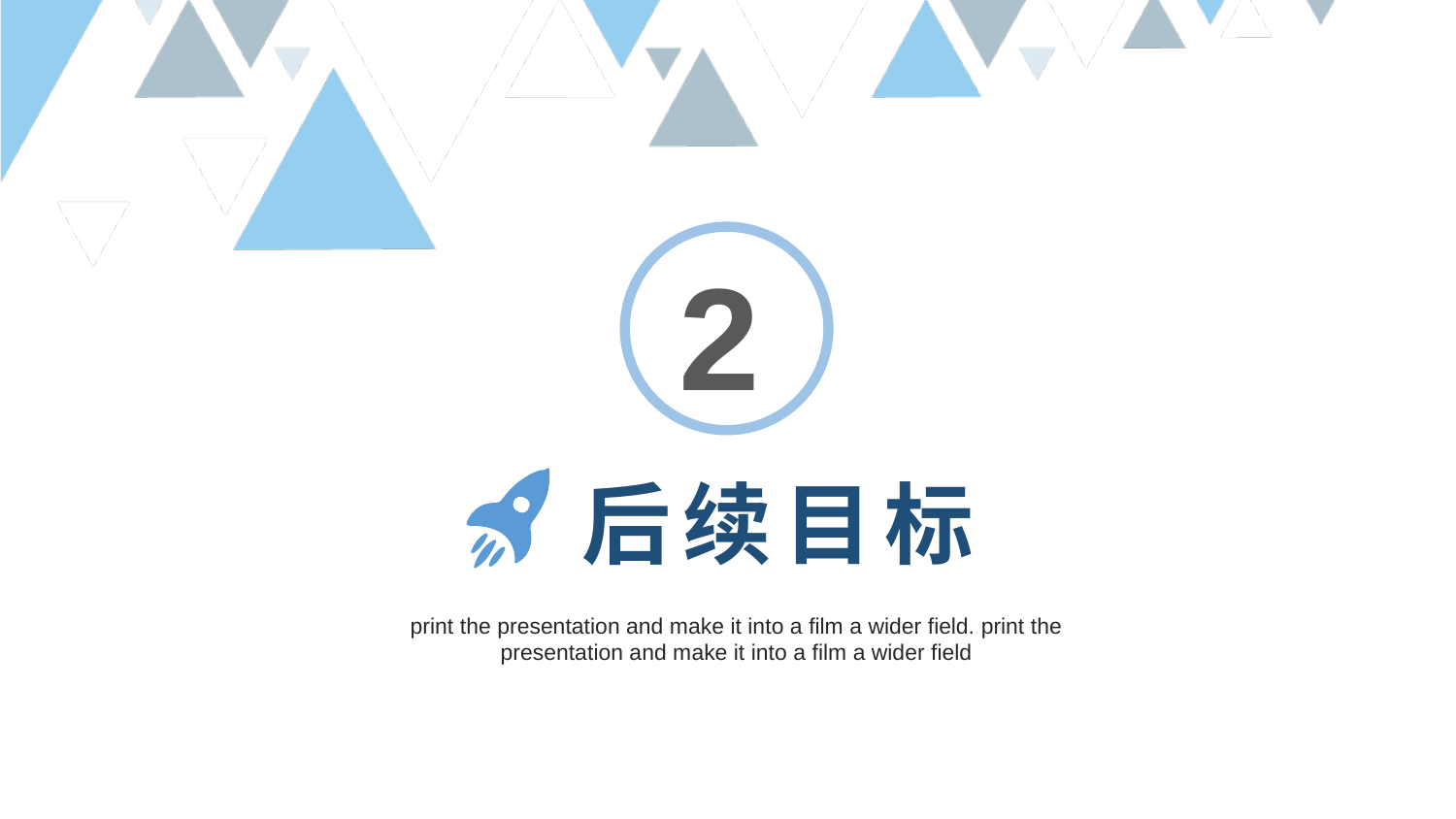

2
后续目标

print the presentation and make it into a film a wider field. print the presentation and make it into a film a wider field